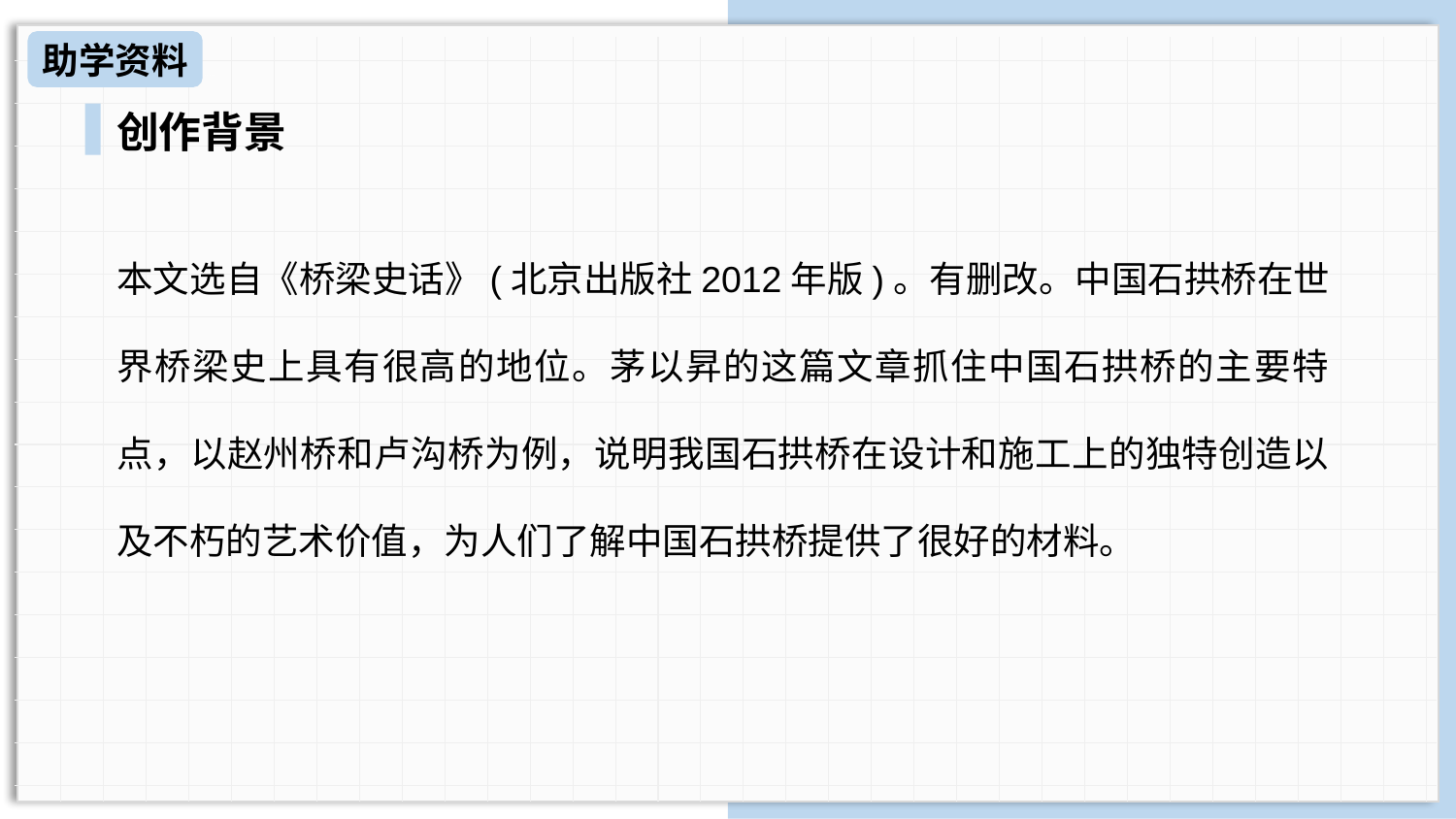

助学资料
创作背景

本文选自《桥梁史话》(北京出版社2012年版)。有删改。中国石拱桥在世界桥梁史上具有很高的地位。茅以昇的这篇文章抓住中国石拱桥的主要特点，以赵州桥和卢沟桥为例，说明我国石拱桥在设计和施工上的独特创造以及不朽的艺术价值，为人们了解中国石拱桥提供了很好的材料。